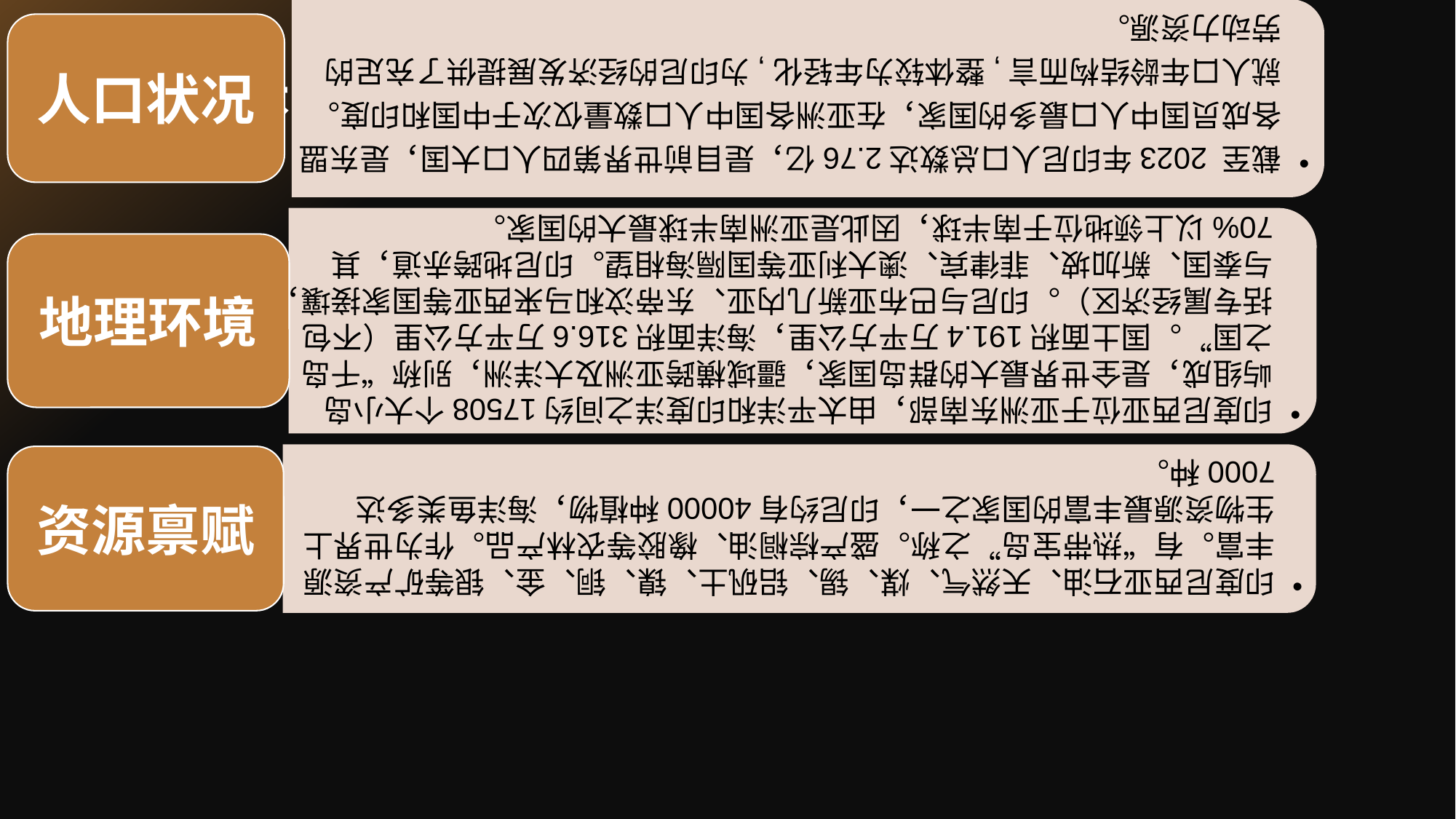

# 一、基本情况
截至 2023年印尼人口总数达2.76亿，是目前世界第四人口大国，是东盟各成员国中人口最多的国家，在亚洲各国中人口数量仅次于中国和印度。就人口年龄结构而言,整体较为年轻化,为印尼的经济发展提供了充足的劳动力资源。
人口状况
印度尼西亚位于亚洲东南部，由太平洋和印度洋之间约17508个大小岛屿组成，是全世界最大的群岛国家，疆域横跨亚洲及大洋洲，别称“千岛之国”。国土面积191.4万平方公里，海洋面积316.6万平方公里（不包括专属经济区）。印尼与巴布亚新几内亚、东帝汶和马来西亚等国家接壤，与泰国、新加坡、菲律宾、澳大利亚等国隔海相望。印尼地跨赤道，其70%以上领地位于南半球，因此是亚洲南半球最大的国家。
地理环境
印度尼西亚石油、天然气、煤、锡、铝矾土、镍、铜、金、银等矿产资源丰富。有“热带宝岛”之称。盛产棕榈油、橡胶等农林产品。作为世界上生物资源最丰富的国家之一，印尼约有40000种植物，海洋鱼类多达 7000种。
资源禀赋